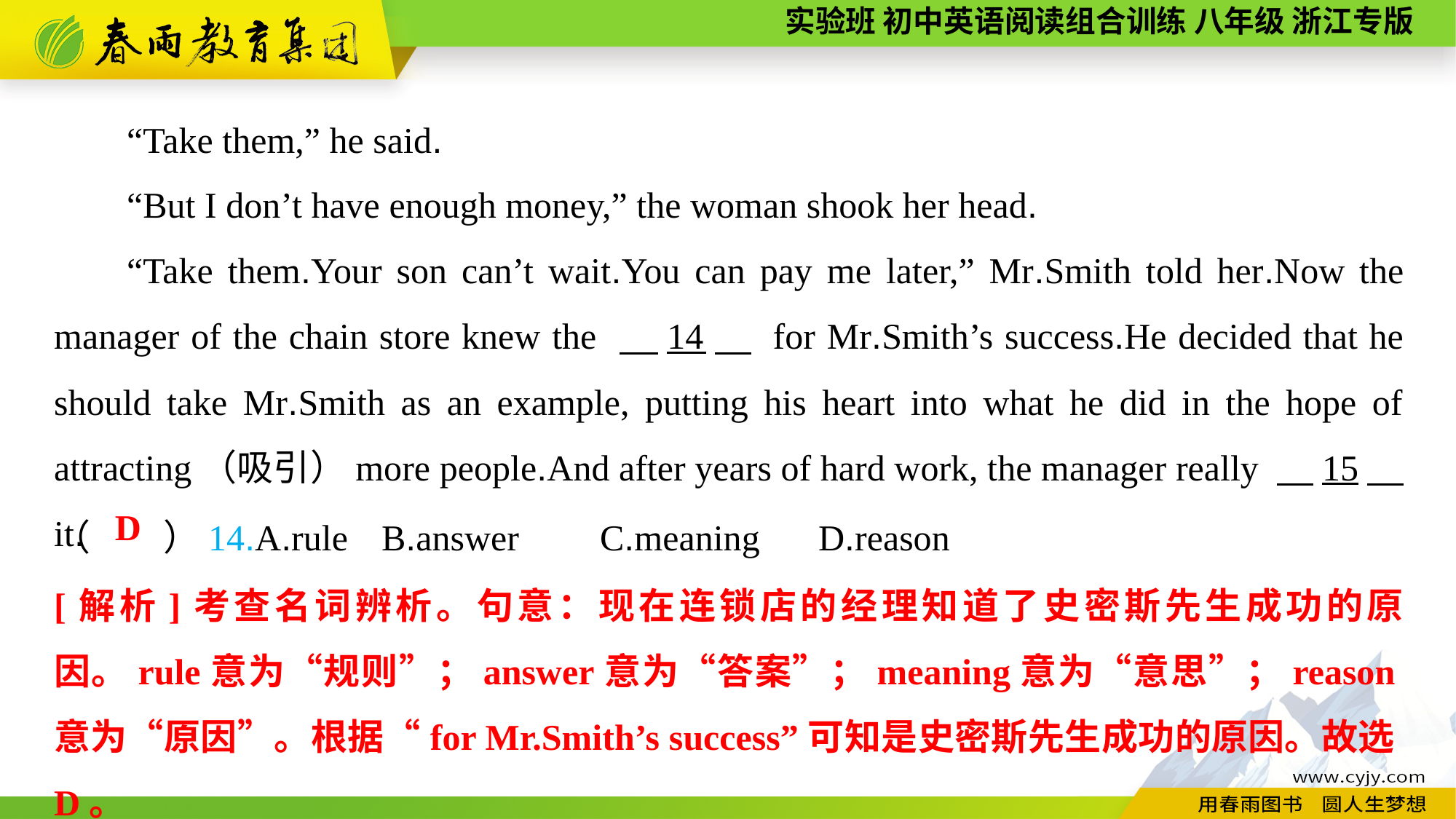

“Take them,” he said.
“But I don’t have enough money,” the woman shook her head.
“Take them.Your son can’t wait.You can pay me later,” Mr.Smith told her.Now the manager of the chain store knew the 　14　 for Mr.Smith’s success.He decided that he should take Mr.Smith as an example, putting his heart into what he did in the hope of attracting（吸引）more people.And after years of hard work, the manager really 　15　 it.
（　　）14.A.rule	B.answer	C.meaning	D.reason
D
[解析]考查名词辨析。句意：现在连锁店的经理知道了史密斯先生成功的原因。rule意为“规则”；answer意为“答案”；meaning意为“意思”；reason意为“原因”。根据“for Mr.Smith’s success”可知是史密斯先生成功的原因。故选D。